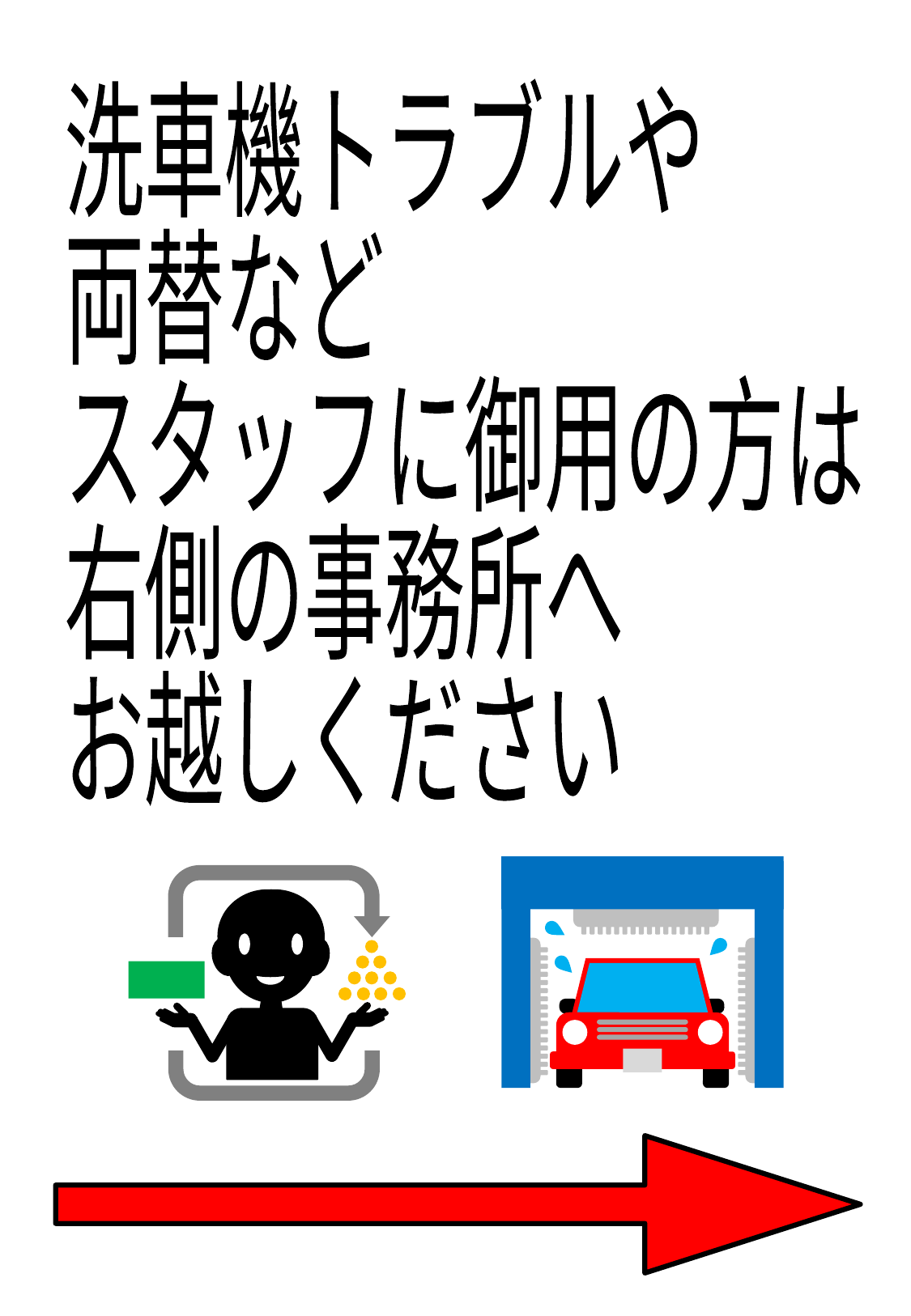

洗車機トラブルや
両替など
スタッフに御用の方は
右側の事務所へ
お越しください